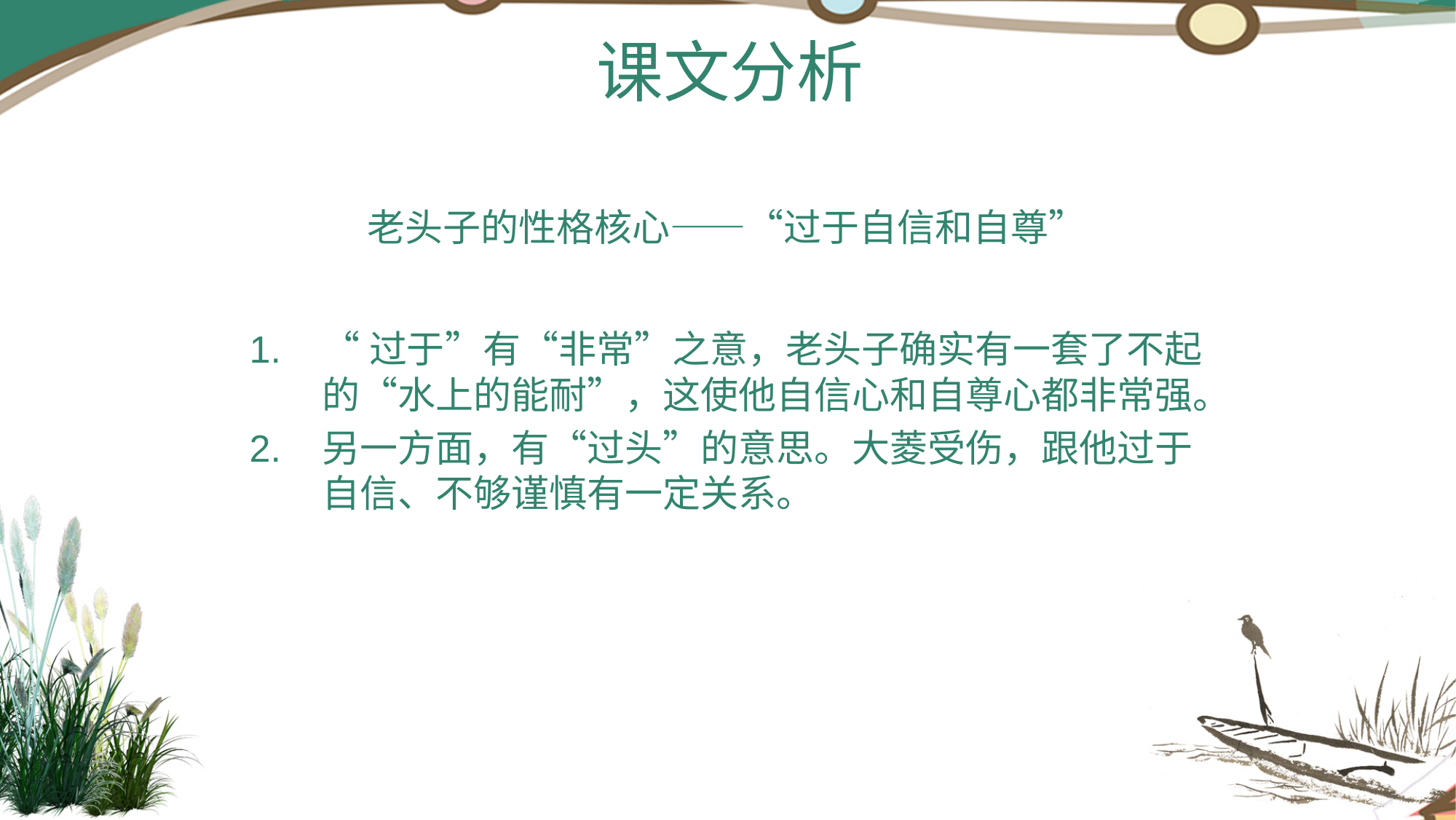

课文分析
老头子的性格核心——“过于自信和自尊”
“过于”有“非常”之意，老头子确实有一套了不起的“水上的能耐”，这使他自信心和自尊心都非常强。
另一方面，有“过头”的意思。大菱受伤，跟他过于自信、不够谨慎有一定关系。